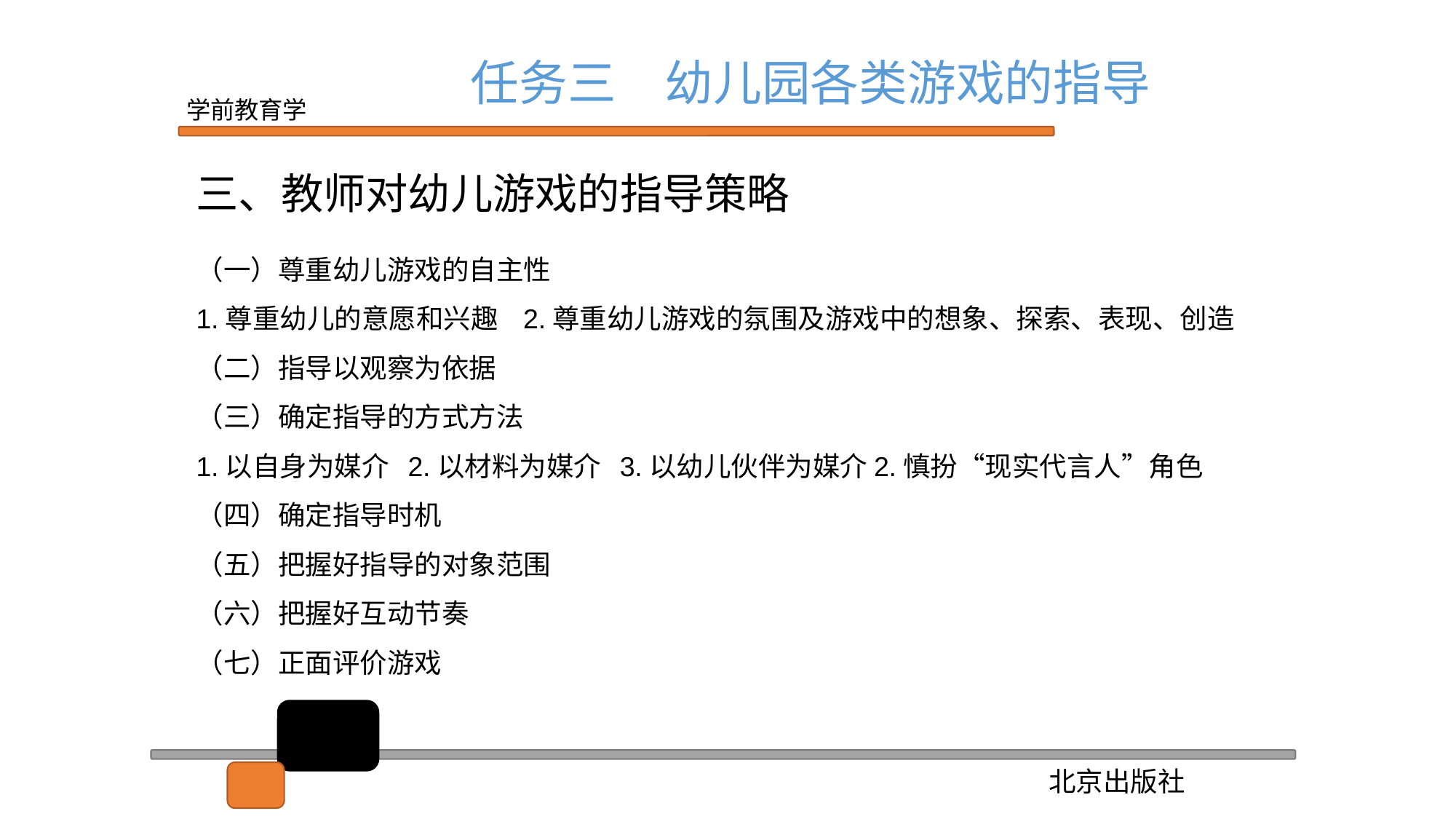

任务三　幼儿园各类游戏的指导
三、教师对幼儿游戏的指导策略
（一）尊重幼儿游戏的自主性
1.尊重幼儿的意愿和兴趣   2.尊重幼儿游戏的氛围及游戏中的想象、探索、表现、创造
（二）指导以观察为依据
（三）确定指导的方式方法
1.以自身为媒介  2.以材料为媒介  3.以幼儿伙伴为媒介2.慎扮“现实代言人”角色
（四）确定指导时机
（五）把握好指导的对象范围
（六）把握好互动节奏
（七）正面评价游戏